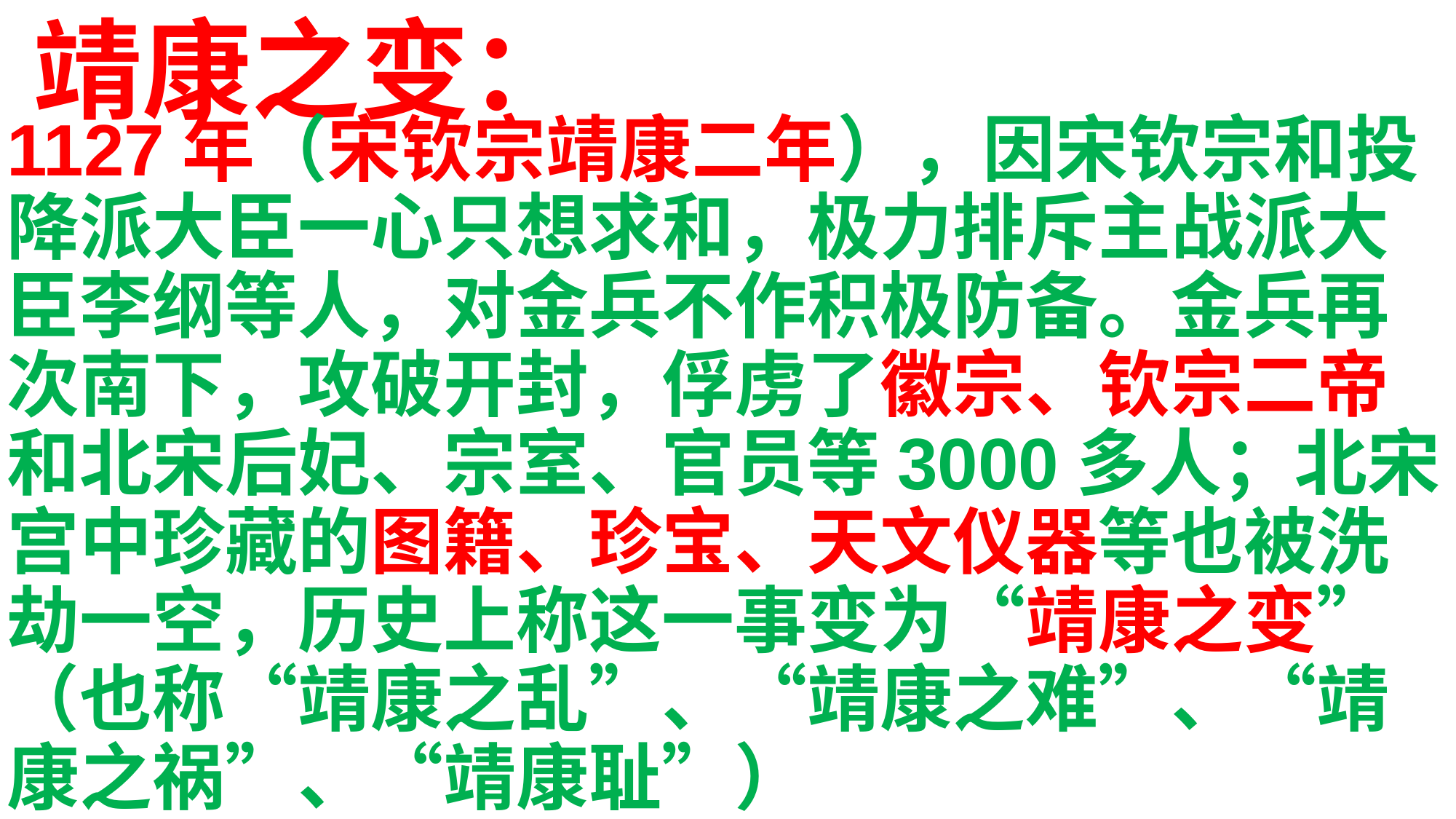

# 靖康之变：
1127年（宋钦宗靖康二年），因宋钦宗和投降派大臣一心只想求和，极力排斥主战派大臣李纲等人，对金兵不作积极防备。金兵再次南下，攻破开封，俘虏了徽宗、钦宗二帝和北宋后妃、宗室、官员等3000多人；北宋宫中珍藏的图籍、珍宝、天文仪器等也被洗劫一空，历史上称这一事变为“靖康之变”（也称“靖康之乱”、“靖康之难”、“靖康之祸”、“靖康耻”）